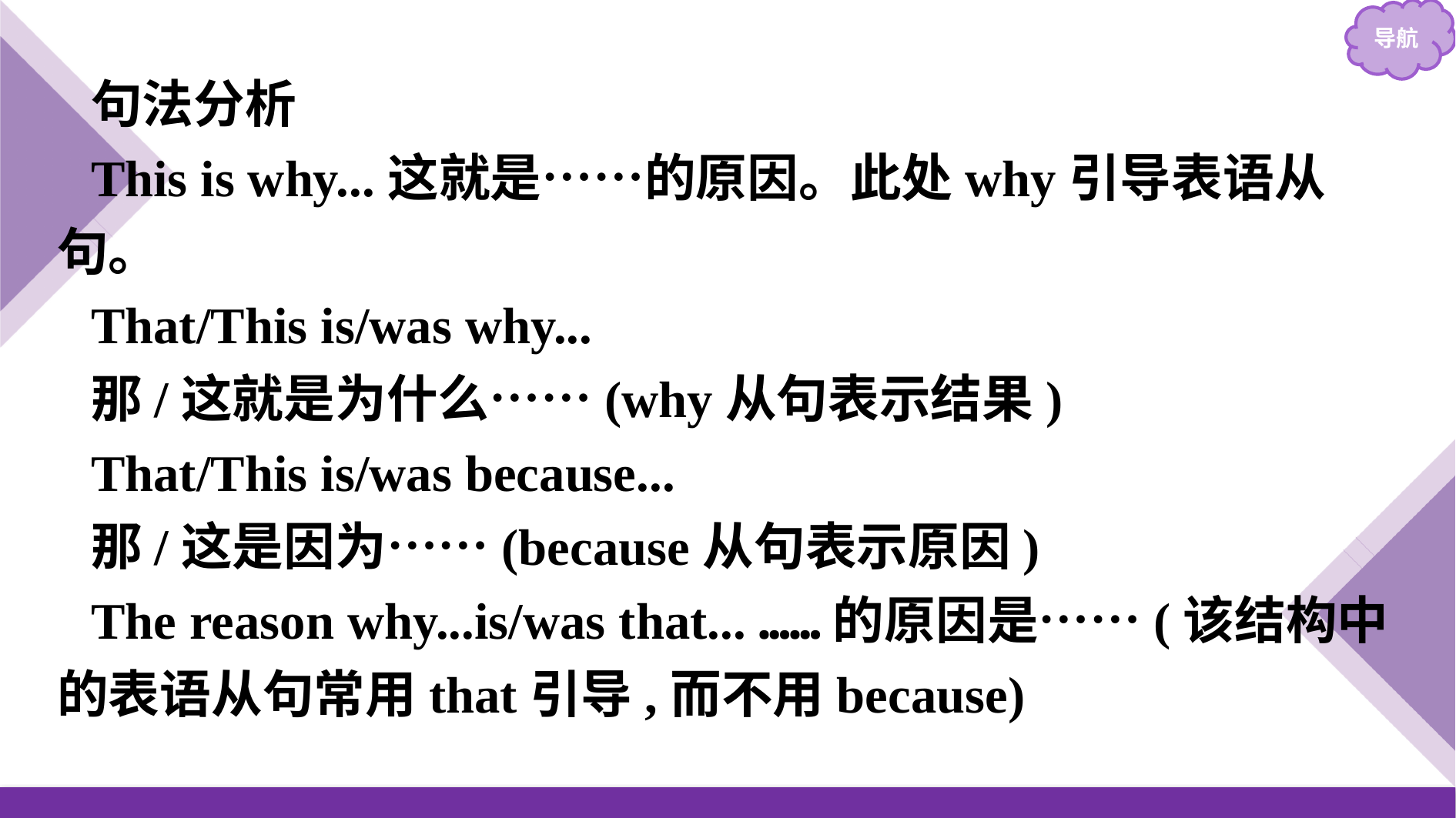

句法分析
This is why...这就是……的原因。此处why引导表语从句。
That/This is/was why...
那/这就是为什么……(why从句表示结果)
That/This is/was because...
那/这是因为……(because从句表示原因)
The reason why...is/was that... ……的原因是……(该结构中的表语从句常用that引导,而不用because)